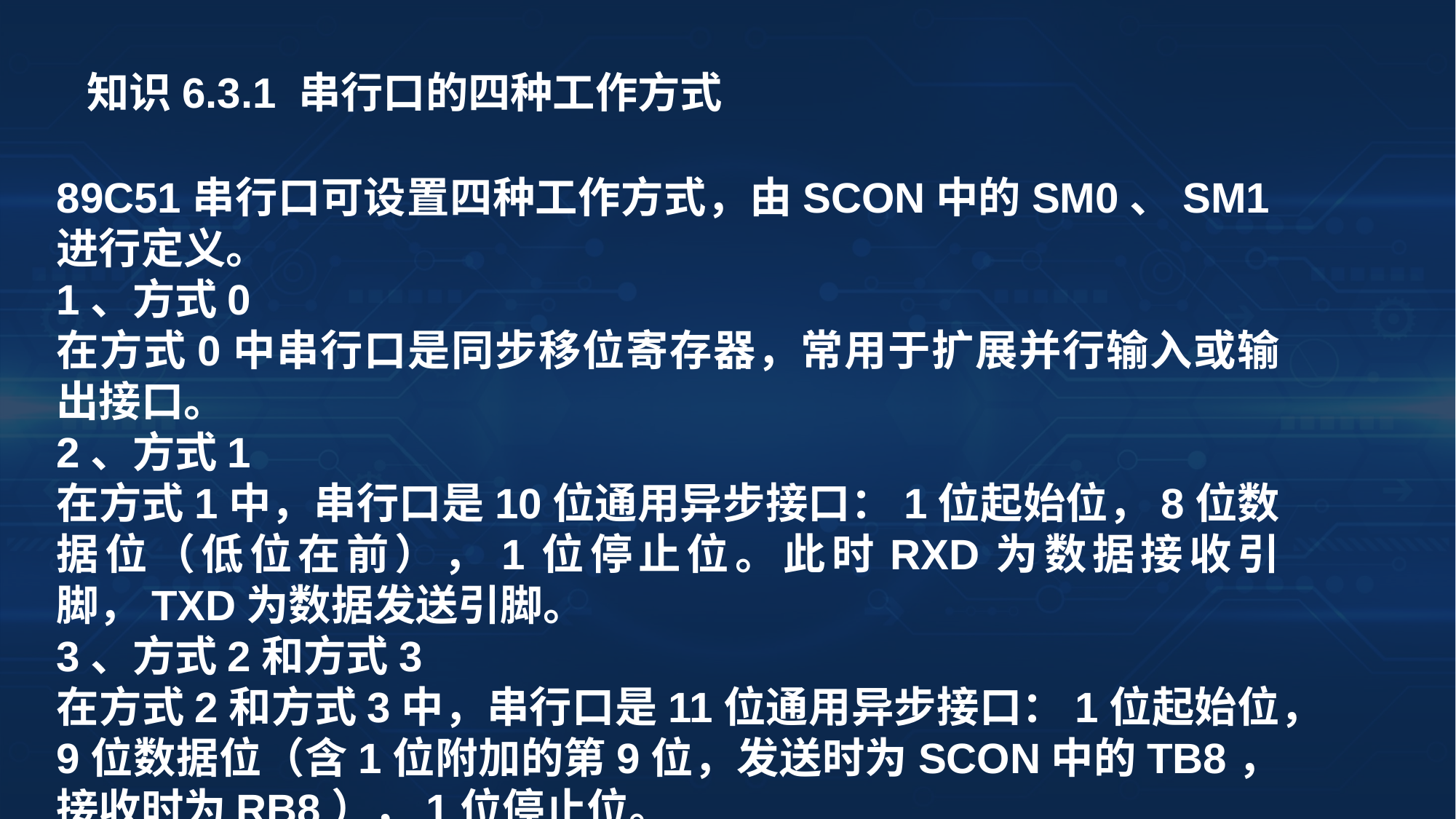

知识6.3.1 串行口的四种工作方式
89C51串行口可设置四种工作方式，由SCON中的SM0、SM1进行定义。
1、方式0
在方式0中串行口是同步移位寄存器，常用于扩展并行输入或输出接口。
2、方式1
在方式1中，串行口是10位通用异步接口：1位起始位，8位数据位（低位在前），1位停止位。此时RXD为数据接收引脚，TXD为数据发送引脚。
3、方式2和方式3
在方式2和方式3中，串行口是11位通用异步接口：1位起始位，9位数据位（含1位附加的第9位，发送时为SCON中的TB8，接收时为RB8），1位停止位。